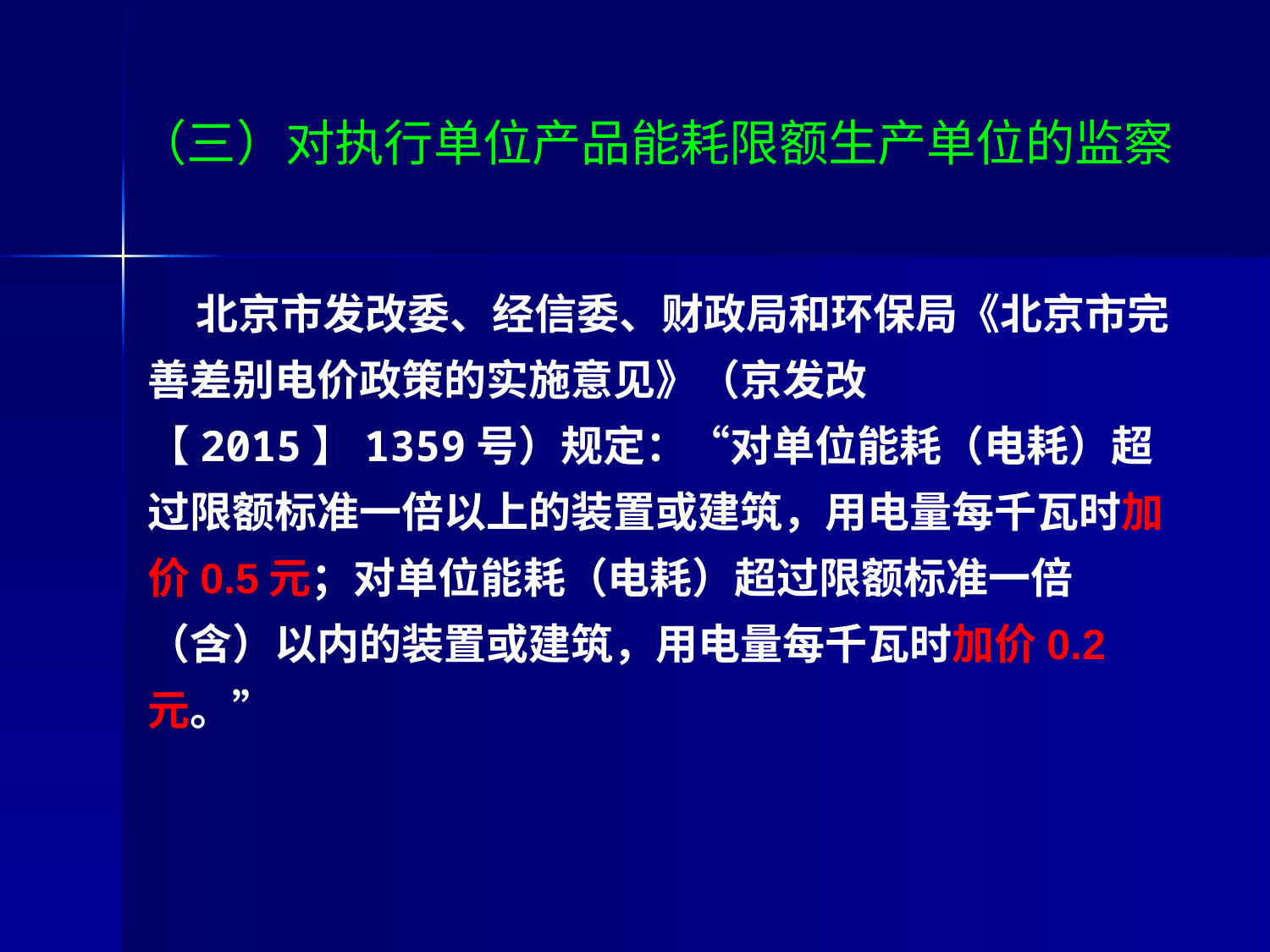

# （三）对执行单位产品能耗限额生产单位的监察
    北京市发改委、经信委、财政局和环保局《北京市完善差别电价政策的实施意见》（京发改【2015】1359号）规定：“对单位能耗（电耗）超过限额标准一倍以上的装置或建筑，用电量每千瓦时加价0.5元；对单位能耗（电耗）超过限额标准一倍（含）以内的装置或建筑，用电量每千瓦时加价0.2元。”